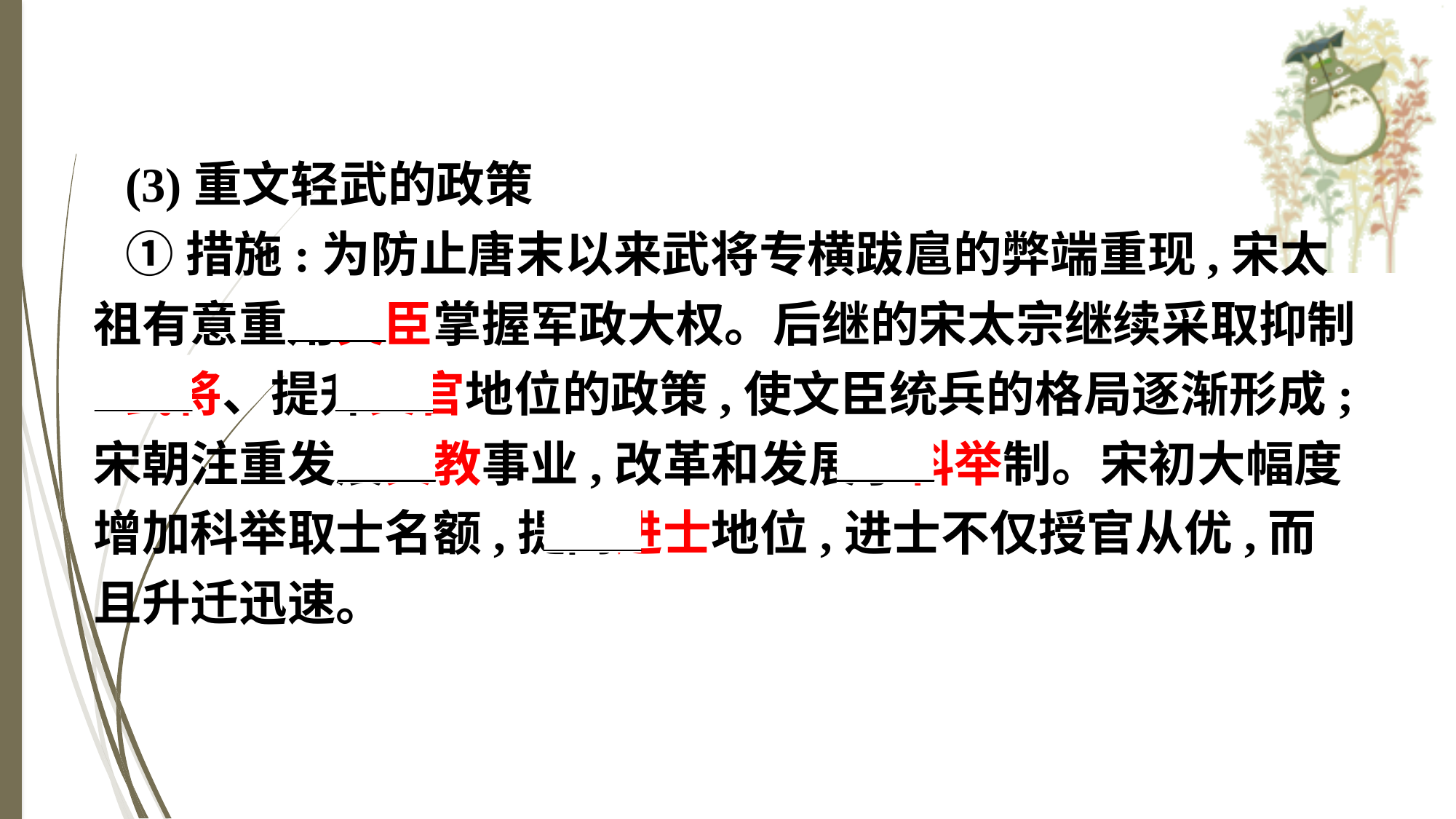

(3)重文轻武的政策
①措施:为防止唐末以来武将专横跋扈的弊端重现,宋太祖有意重用文臣掌握军政大权。后继的宋太宗继续采取抑制
武将、提升文官地位的政策,使文臣统兵的格局逐渐形成;宋朝注重发展文教事业,改革和发展了科举制。宋初大幅度增加科举取士名额,提高进士地位,进士不仅授官从优,而且升迁迅速。